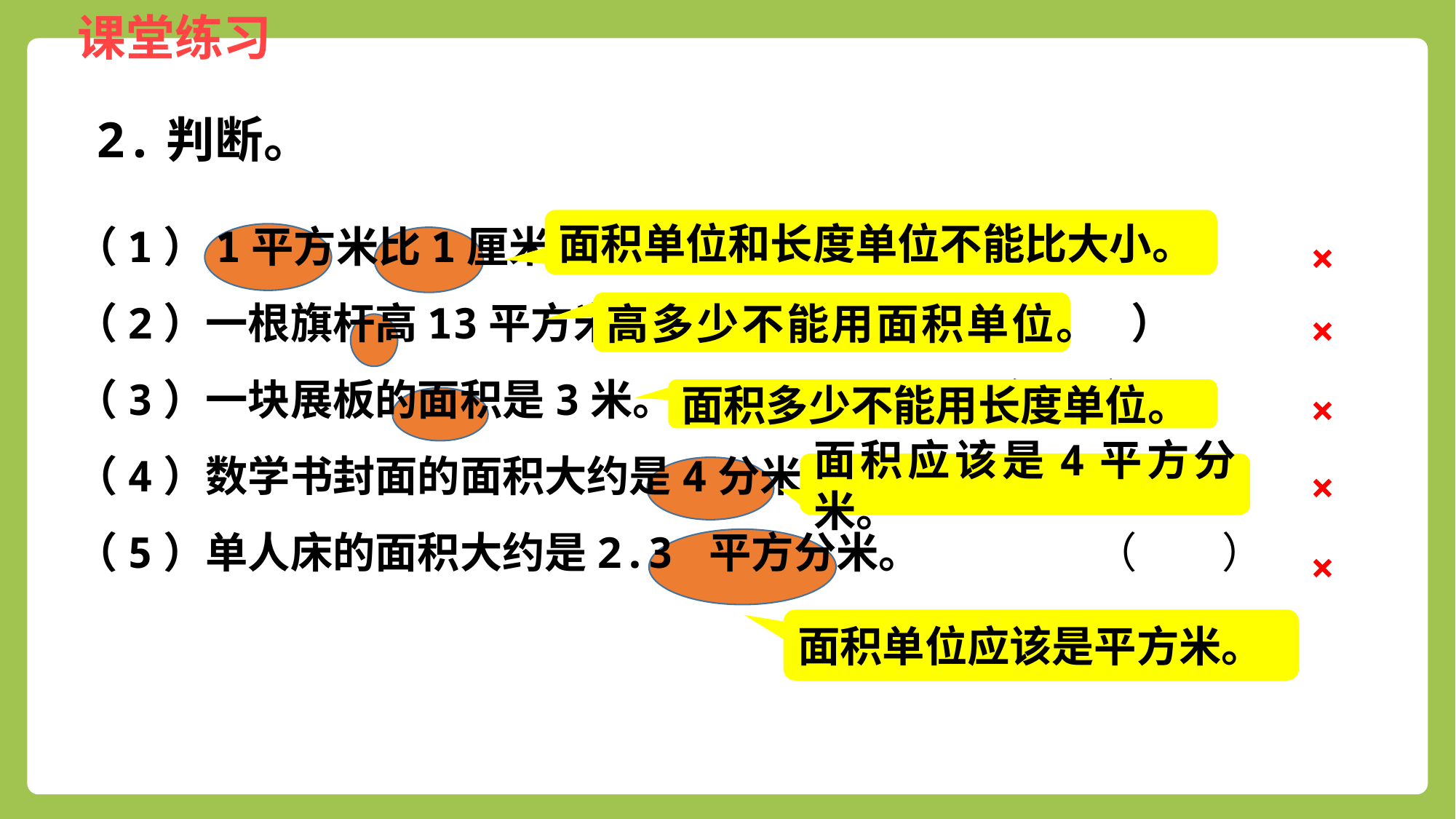

2.判断。

（1）1平方米比1厘米大。		                     （　　）
（2）一根旗杆高13平方米。		                     （　　）
（3）一块展板的面积是3米。                	       （　　）
（4）数学书封面的面积大约是4分米。                     （　　）
（5）单人床的面积大约是2.3 平方分米。                  （　　）
面积单位和长度单位不能比大小。

×

高多少不能用面积单位。
×

×
面积多少不能用长度单位。

面积应该是4平方分米。
×

×
面积单位应该是平方米。